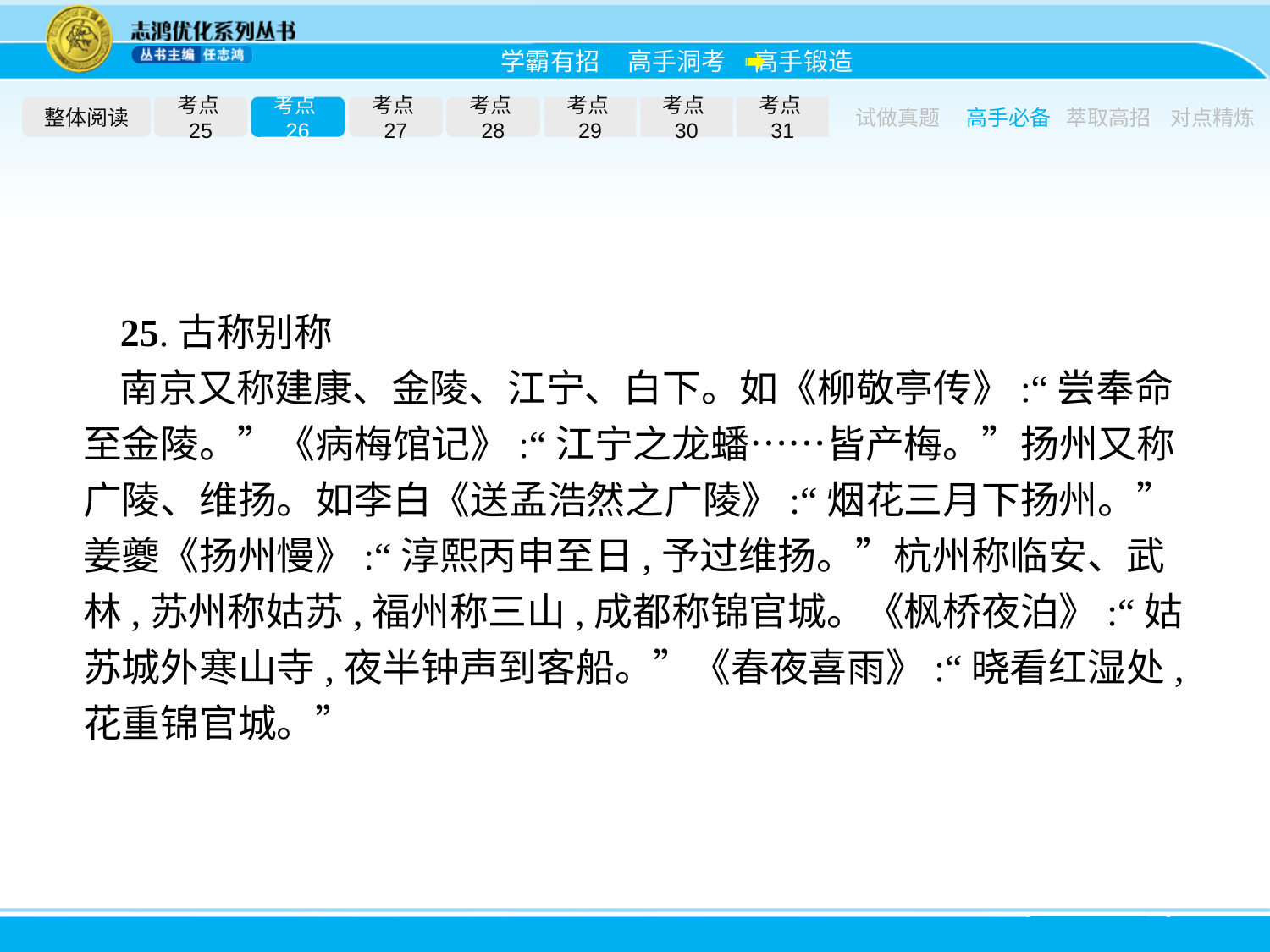

整体阅读
考点25
考点26
考点27
考点28
考点29
考点30
考点31
试做真题
高手必备
萃取高招
对点精炼
25.古称别称
南京又称建康、金陵、江宁、白下。如《柳敬亭传》:“尝奉命至金陵。”《病梅馆记》:“江宁之龙蟠……皆产梅。”扬州又称广陵、维扬。如李白《送孟浩然之广陵》:“烟花三月下扬州。”姜夔《扬州慢》:“淳熙丙申至日,予过维扬。”杭州称临安、武林,苏州称姑苏,福州称三山,成都称锦官城。《枫桥夜泊》:“姑苏城外寒山寺,夜半钟声到客船。”《春夜喜雨》:“晓看红湿处,花重锦官城。”